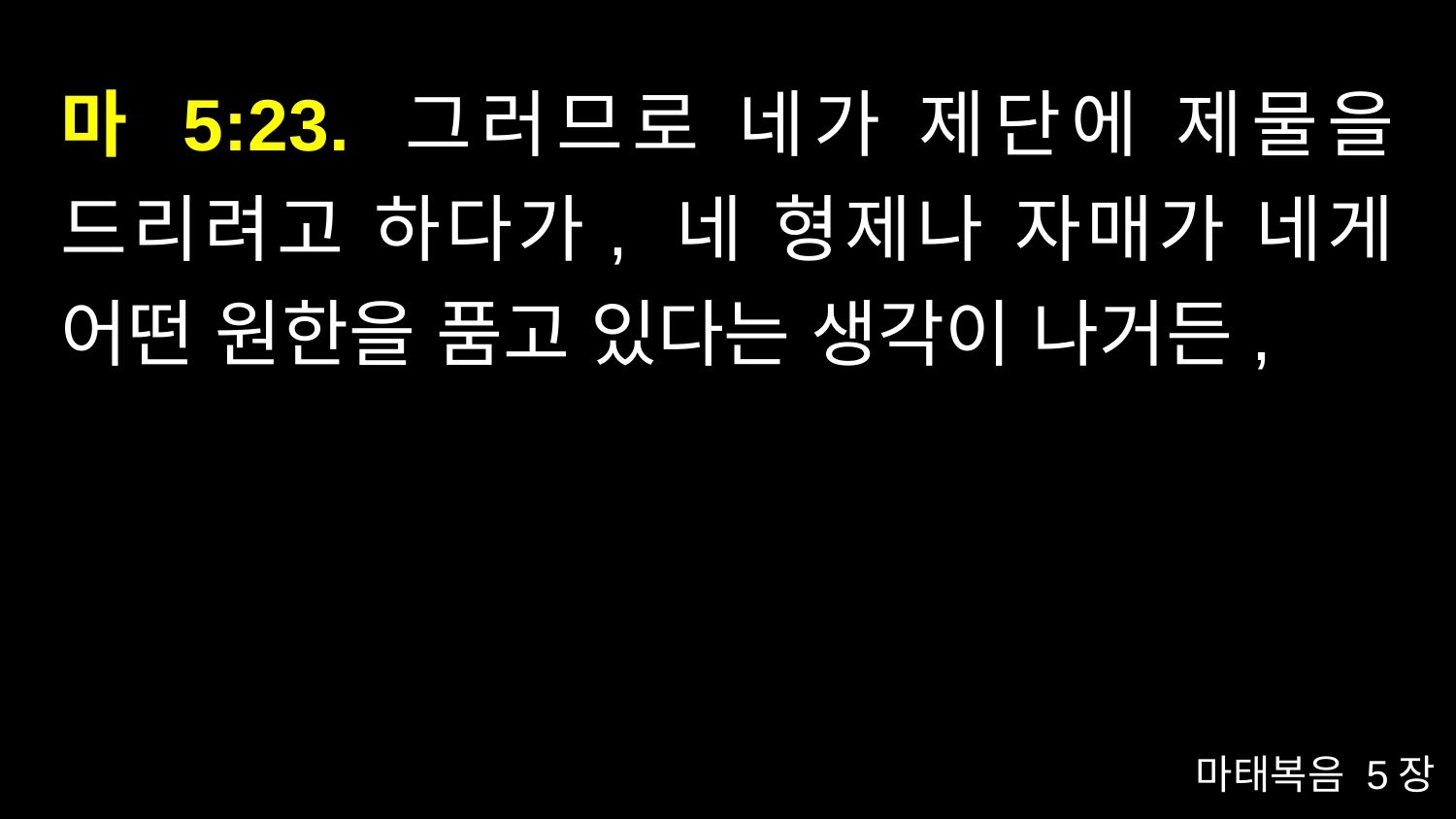

# 마 5:23. 그러므로 네가 제단에 제물을 드리려고 하다가, 네 형제나 자매가 네게 어떤 원한을 품고 있다는 생각이 나거든,
마태복음 5장